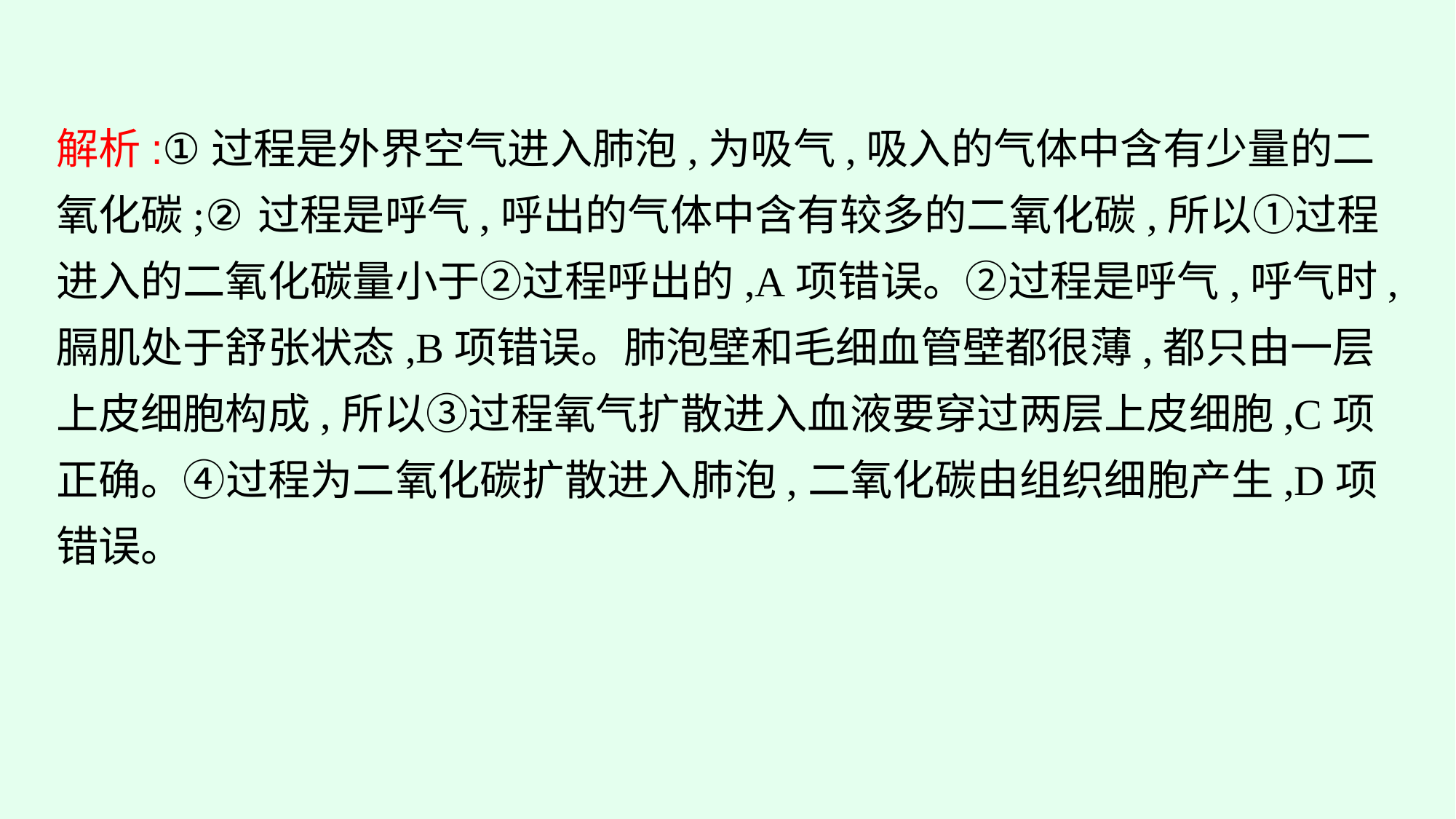

解析:①过程是外界空气进入肺泡,为吸气,吸入的气体中含有少量的二氧化碳;②过程是呼气,呼出的气体中含有较多的二氧化碳,所以①过程进入的二氧化碳量小于②过程呼出的,A项错误。②过程是呼气,呼气时,膈肌处于舒张状态,B项错误。肺泡壁和毛细血管壁都很薄,都只由一层上皮细胞构成,所以③过程氧气扩散进入血液要穿过两层上皮细胞,C项正确。④过程为二氧化碳扩散进入肺泡,二氧化碳由组织细胞产生,D项错误。